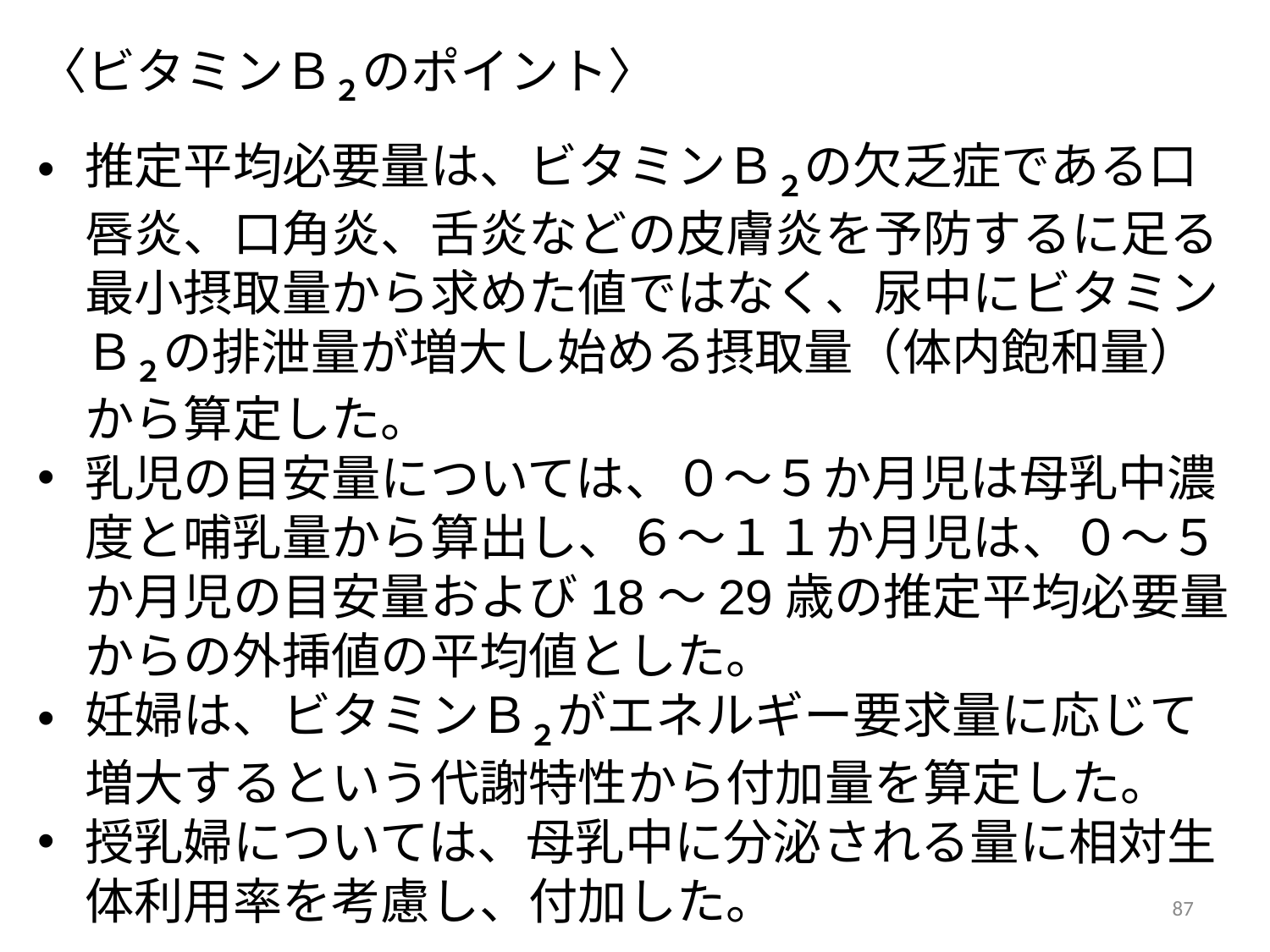

〈ビタミンＢ２のポイント〉

推定平均必要量は、ビタミンＢ２の欠乏症である口唇炎、口角炎、舌炎などの皮膚炎を予防するに足る最小摂取量から求めた値ではなく、尿中にビタミンＢ２の排泄量が増大し始める摂取量（体内飽和量）から算定した。
乳児の目安量については、０～５か月児は母乳中濃度と哺乳量から算出し、６～１１か月児は、０～５か月児の目安量および18～29歳の推定平均必要量からの外挿値の平均値とした。
妊婦は、ビタミンＢ２がエネルギー要求量に応じて増大するという代謝特性から付加量を算定した。
授乳婦については、母乳中に分泌される量に相対生体利用率を考慮し、付加した。

87